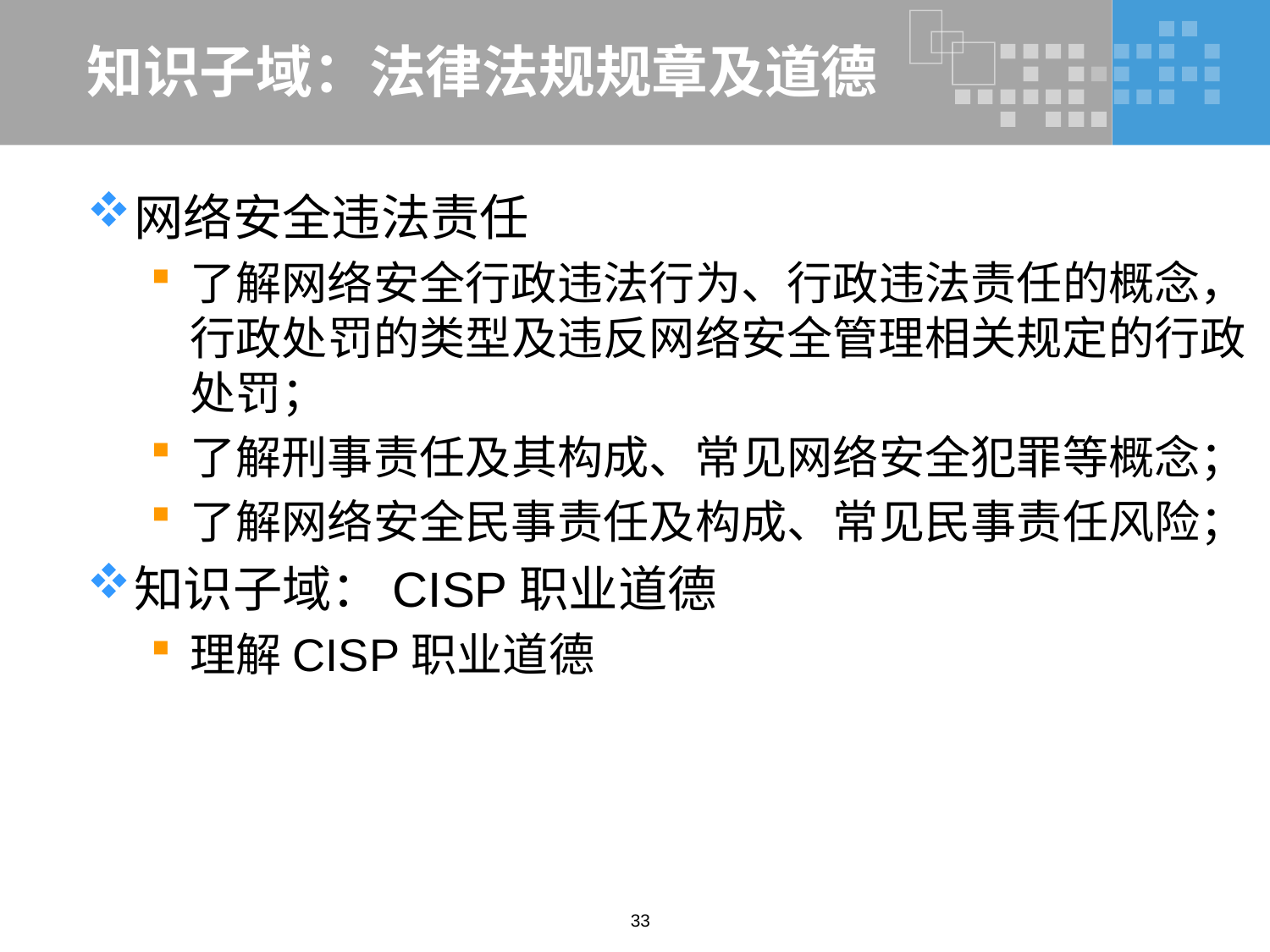

# 知识子域：法律法规规章及道德
网络安全违法责任
了解网络安全行政违法行为、行政违法责任的概念，行政处罚的类型及违反网络安全管理相关规定的行政处罚；
了解刑事责任及其构成、常见网络安全犯罪等概念；
了解网络安全民事责任及构成、常见民事责任风险；
知识子域：CISP职业道德
理解CISP职业道德

33